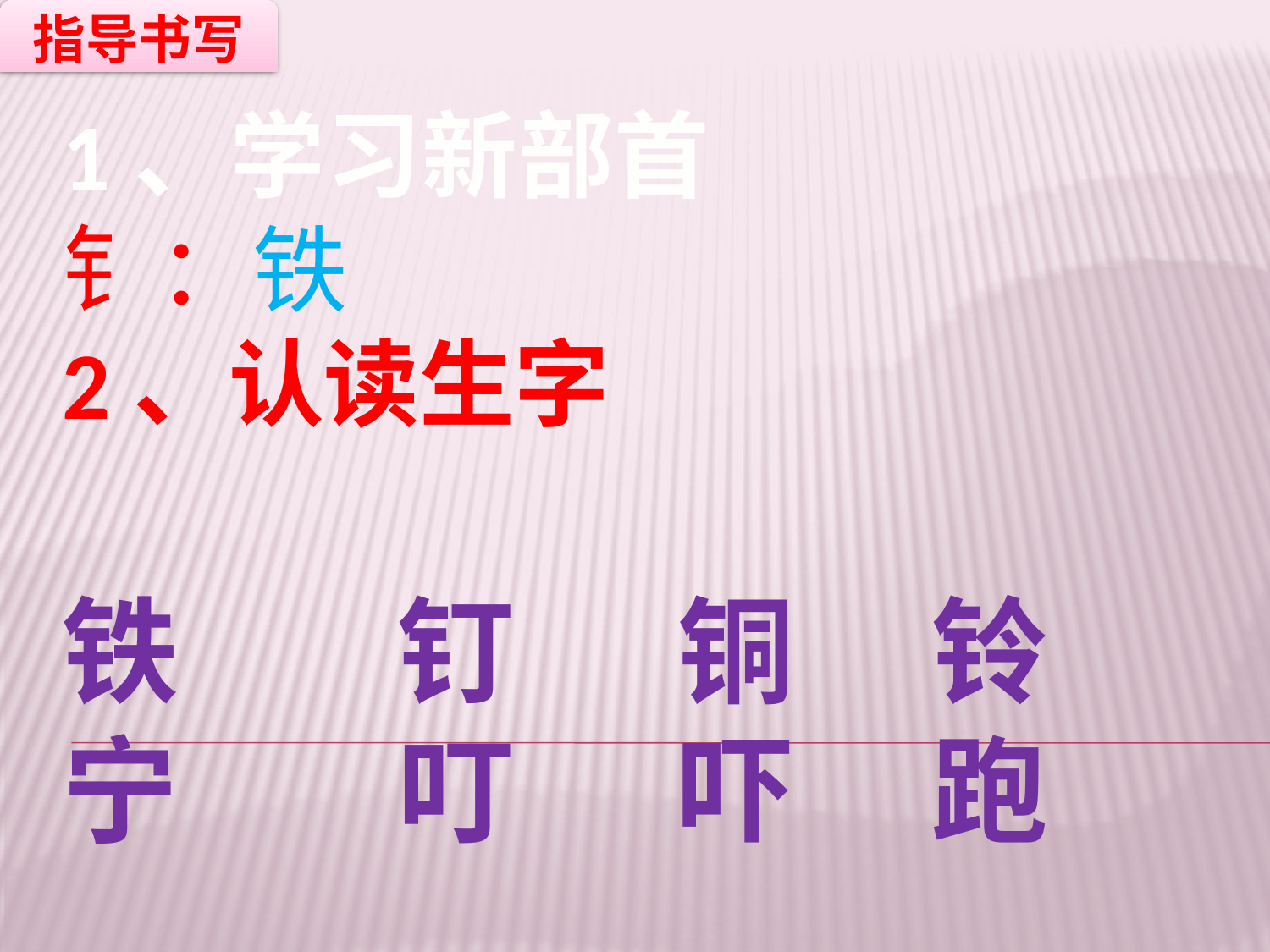

课文详解
指导书写
1、学习新部首
钅：铁
2、认读生字

铁        钉      铜     铃 宁        叮      吓     跑